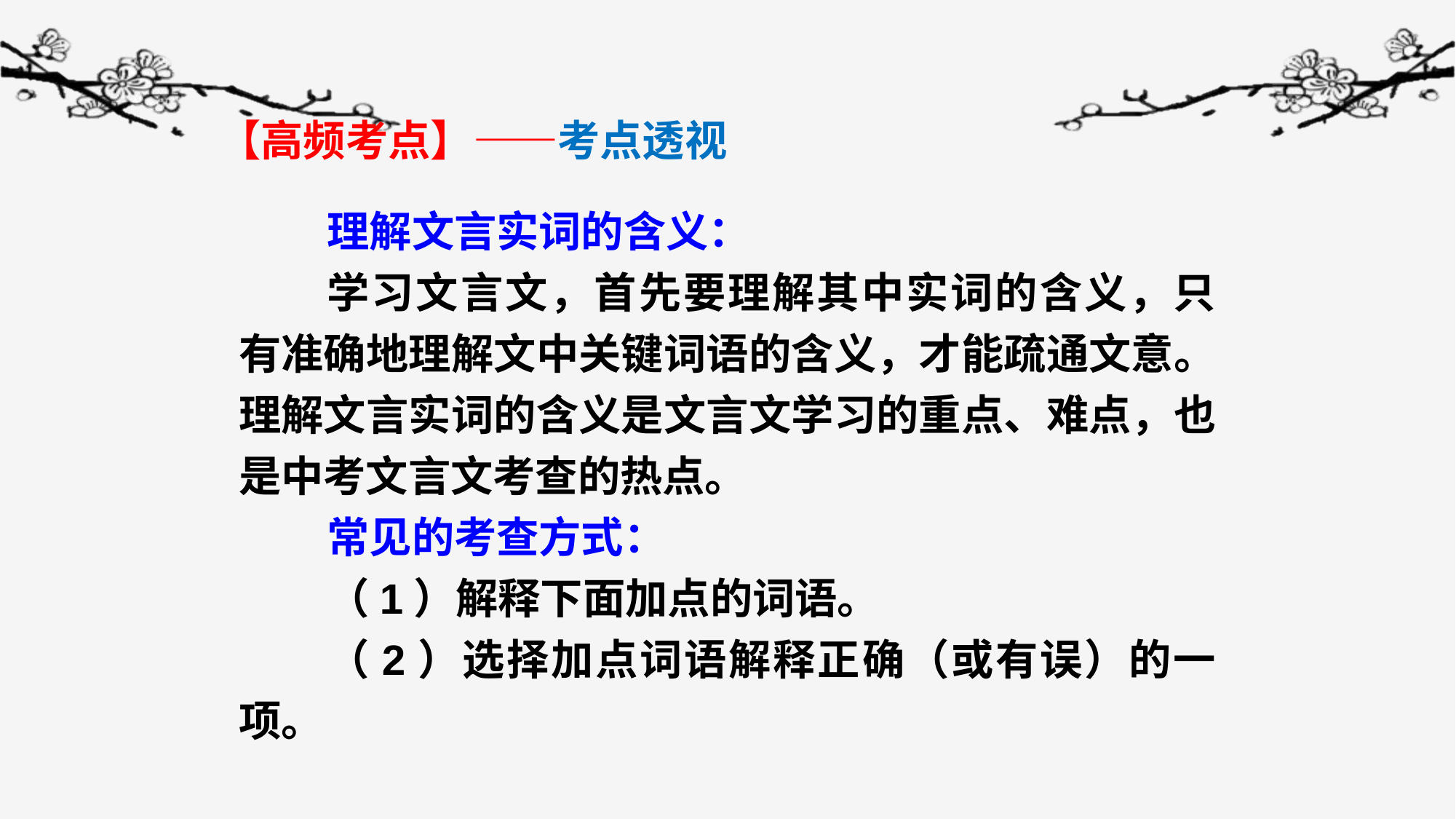

【高频考点】——考点透视
理解文言实词的含义：
学习文言文，首先要理解其中实词的含义，只有准确地理解文中关键词语的含义，才能疏通文意。理解文言实词的含义是文言文学习的重点、难点，也是中考文言文考查的热点。
常见的考查方式：
（1）解释下面加点的词语。
（2）选择加点词语解释正确（或有误）的一项。